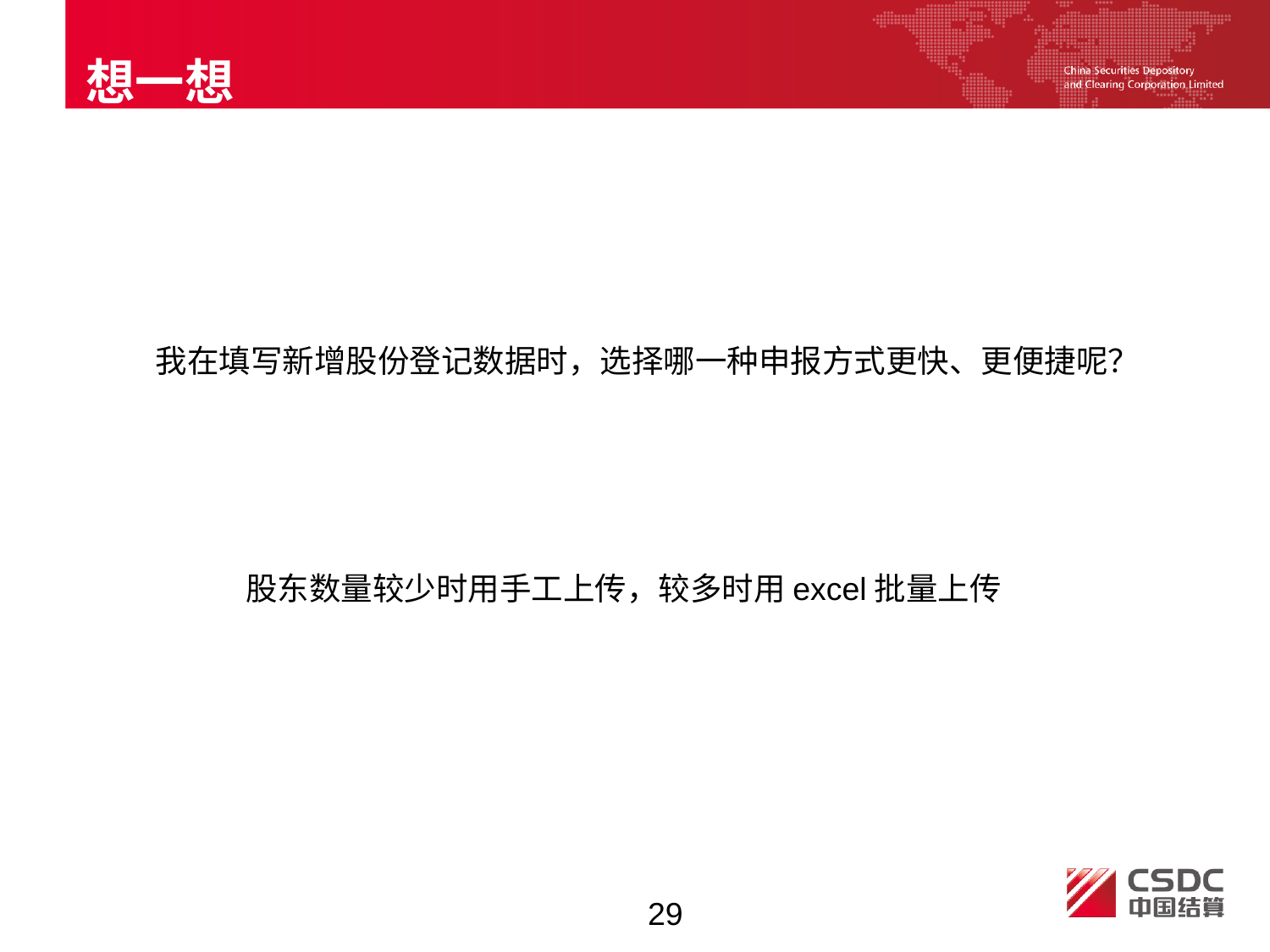

想一想
       我在填写新增股份登记数据时，选择哪一种申报方式更快、更便捷呢？
       股东数量较少时用手工上传，较多时用excel批量上传
29